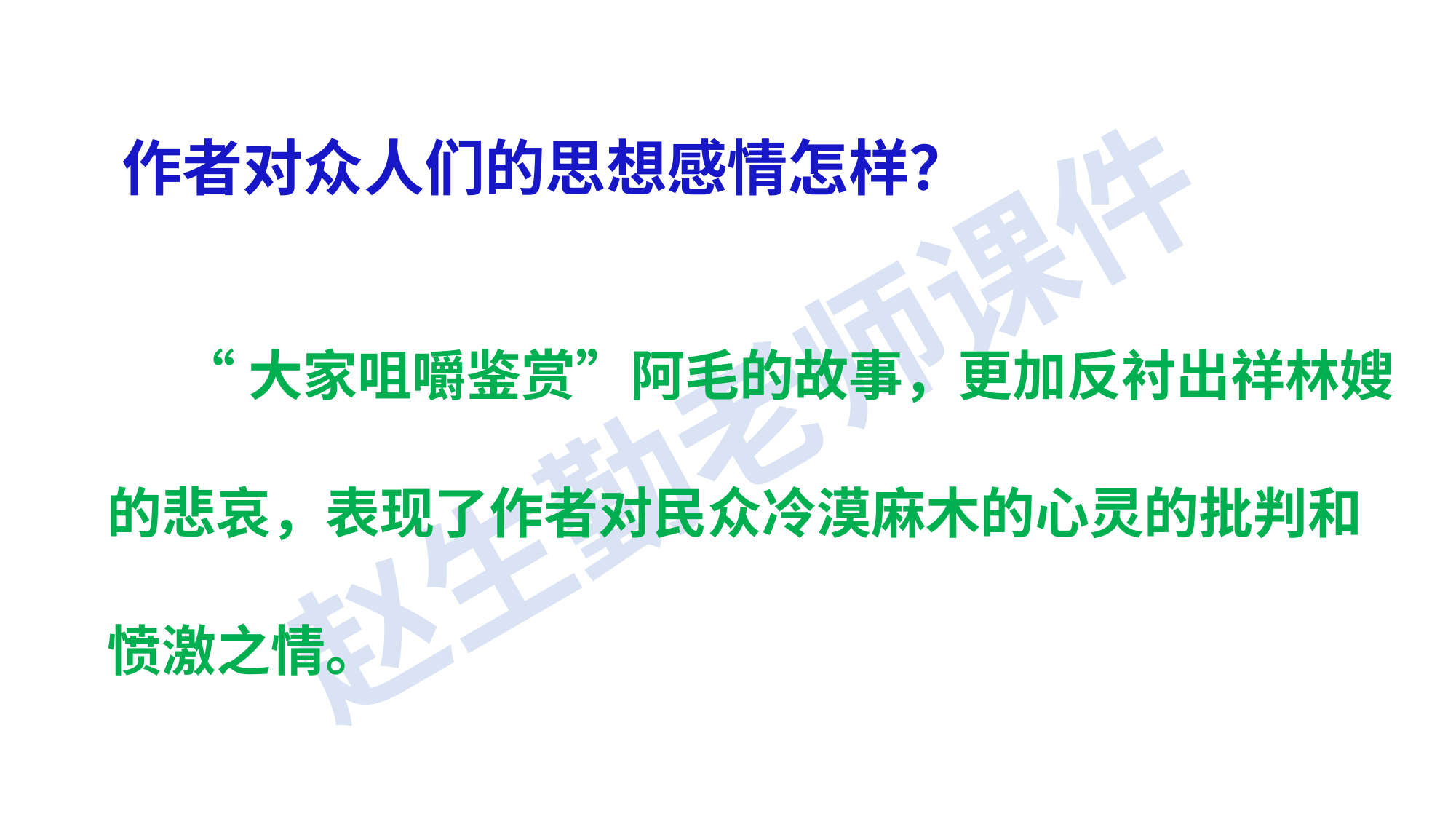

作者对众人们的思想感情怎样？
      “大家咀嚼鉴赏”阿毛的故事，更加反衬出祥林嫂的悲哀，表现了作者对民众冷漠麻木的心灵的批判和愤激之情。